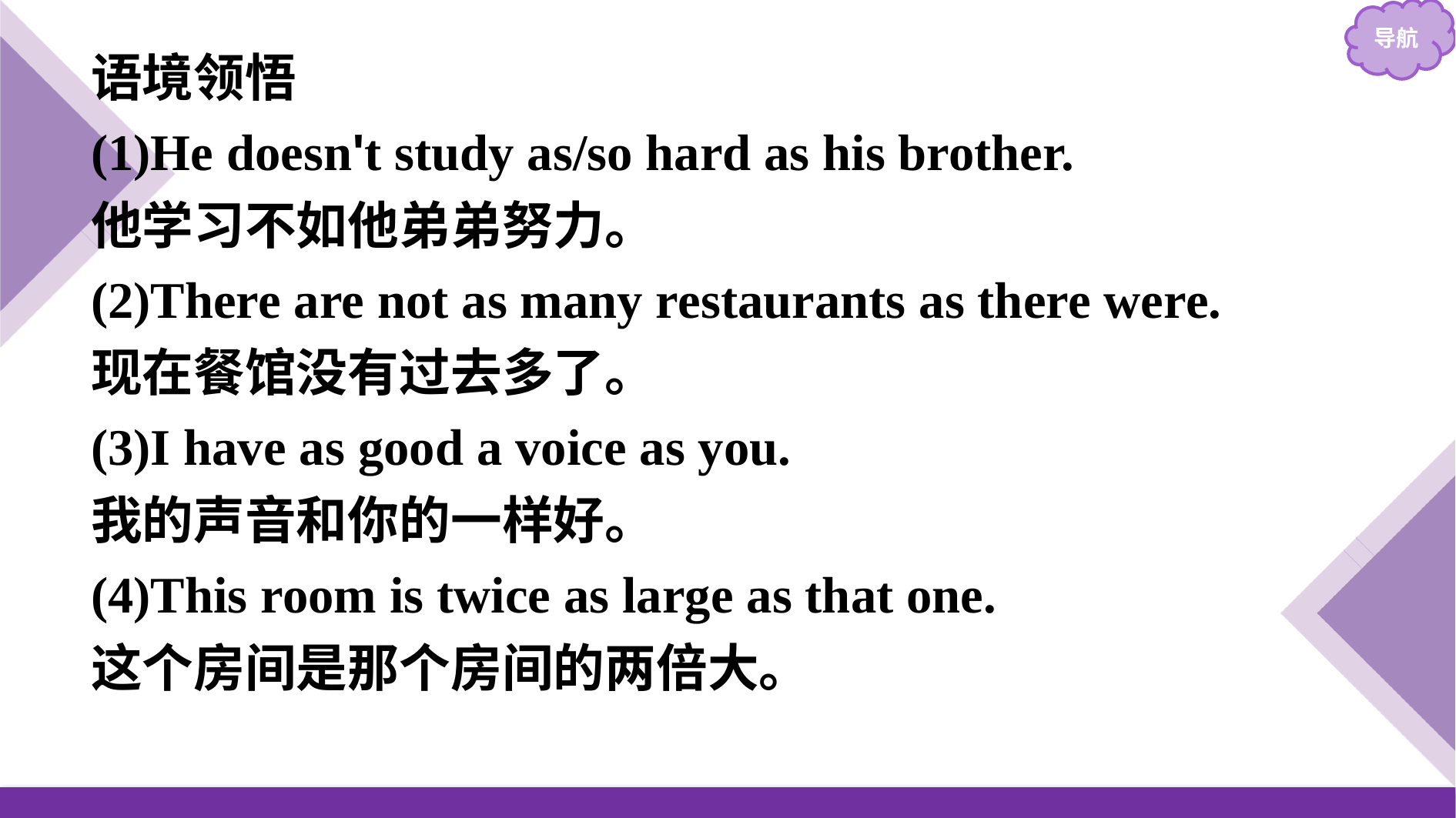

语境领悟
(1)He doesn't study as/so hard as his brother.
他学习不如他弟弟努力。
(2)There are not as many restaurants as there were.
现在餐馆没有过去多了。
(3)I have as good a voice as you.
我的声音和你的一样好。
(4)This room is twice as large as that one.
这个房间是那个房间的两倍大。